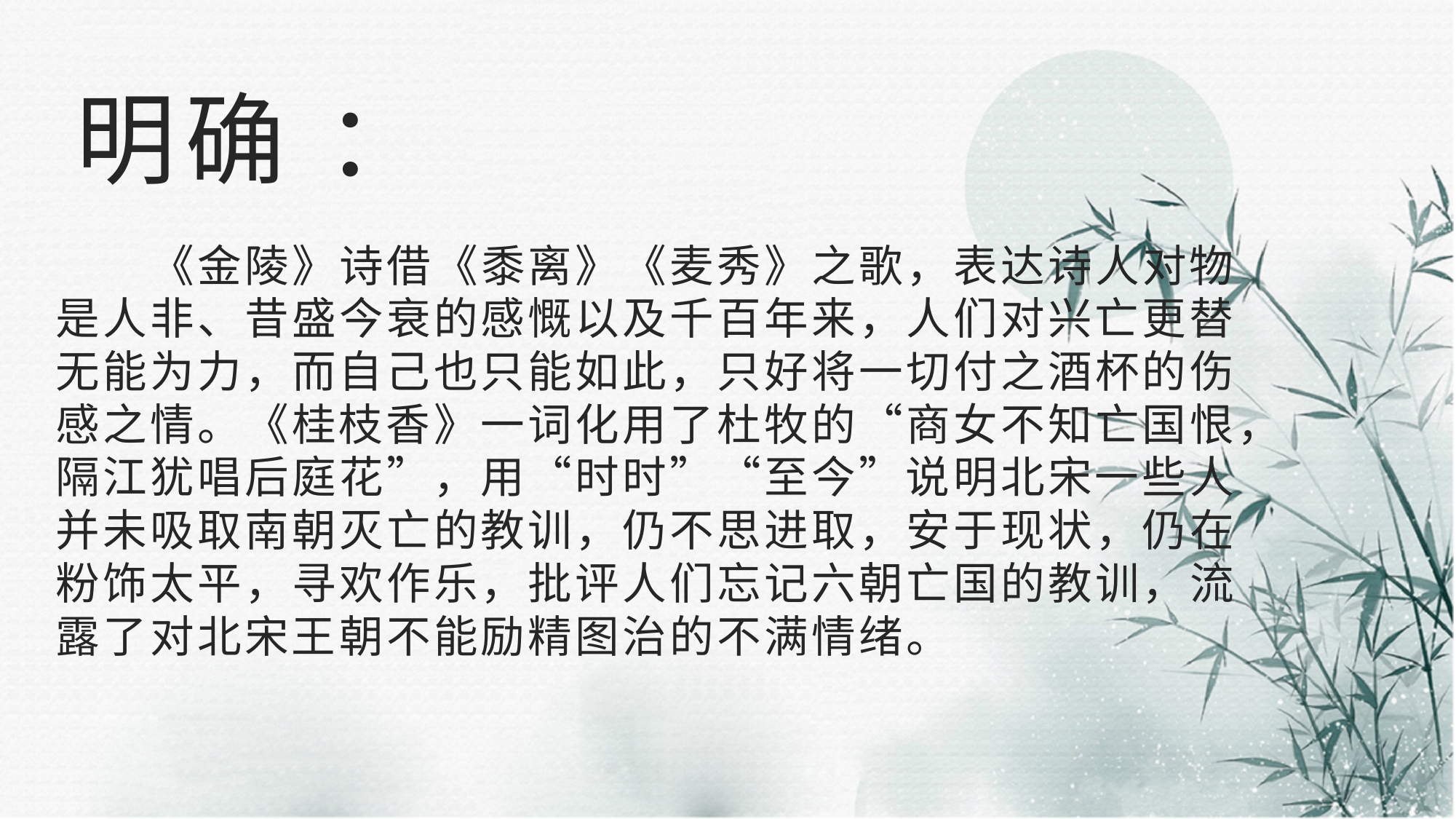

# 明确 ：
《金陵》诗借《黍离》《麦秀》之歌，表达诗人对物是人非、昔盛今衰的感慨以及千百年来，人们对兴亡更替无能为力，而自己也只能如此，只好将一切付之酒杯的伤感之情。《桂枝香》一词化用了杜牧的“商女不知亡国恨，隔江犹唱后庭花”，用“时时”“至今”说明北宋一些人并未吸取南朝灭亡的教训，仍不思进取，安于现状，仍在粉饰太平，寻欢作乐，批评人们忘记六朝亡国的教训，流露了对北宋王朝不能励精图治的不满情绪。